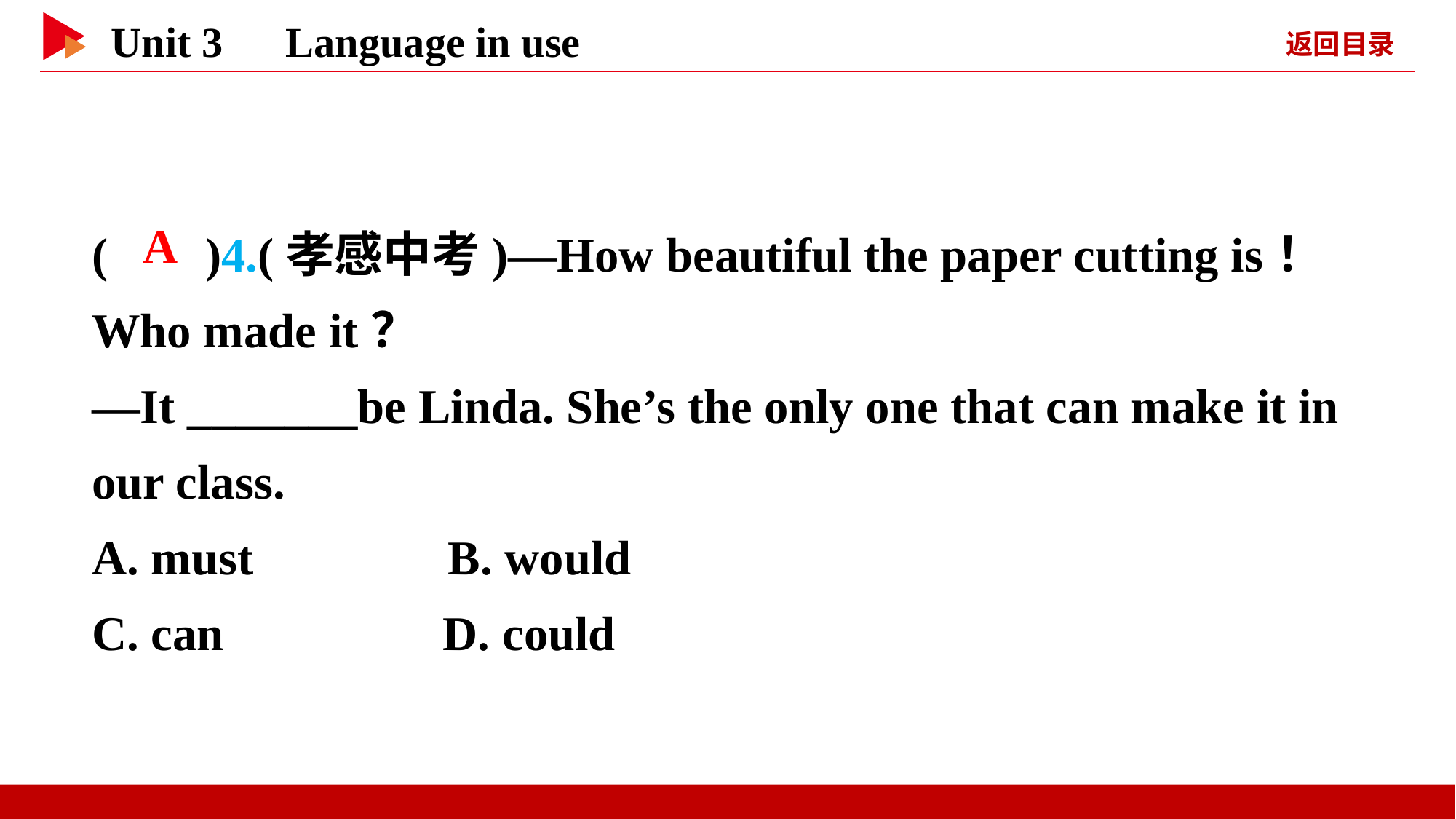

(        )4.(孝感中考)—How beautiful the paper cutting is！ Who made it？
—It _______be Linda. She’s the only one that can make it in our class.
A. must                B. would
C. can                  D. could
   A